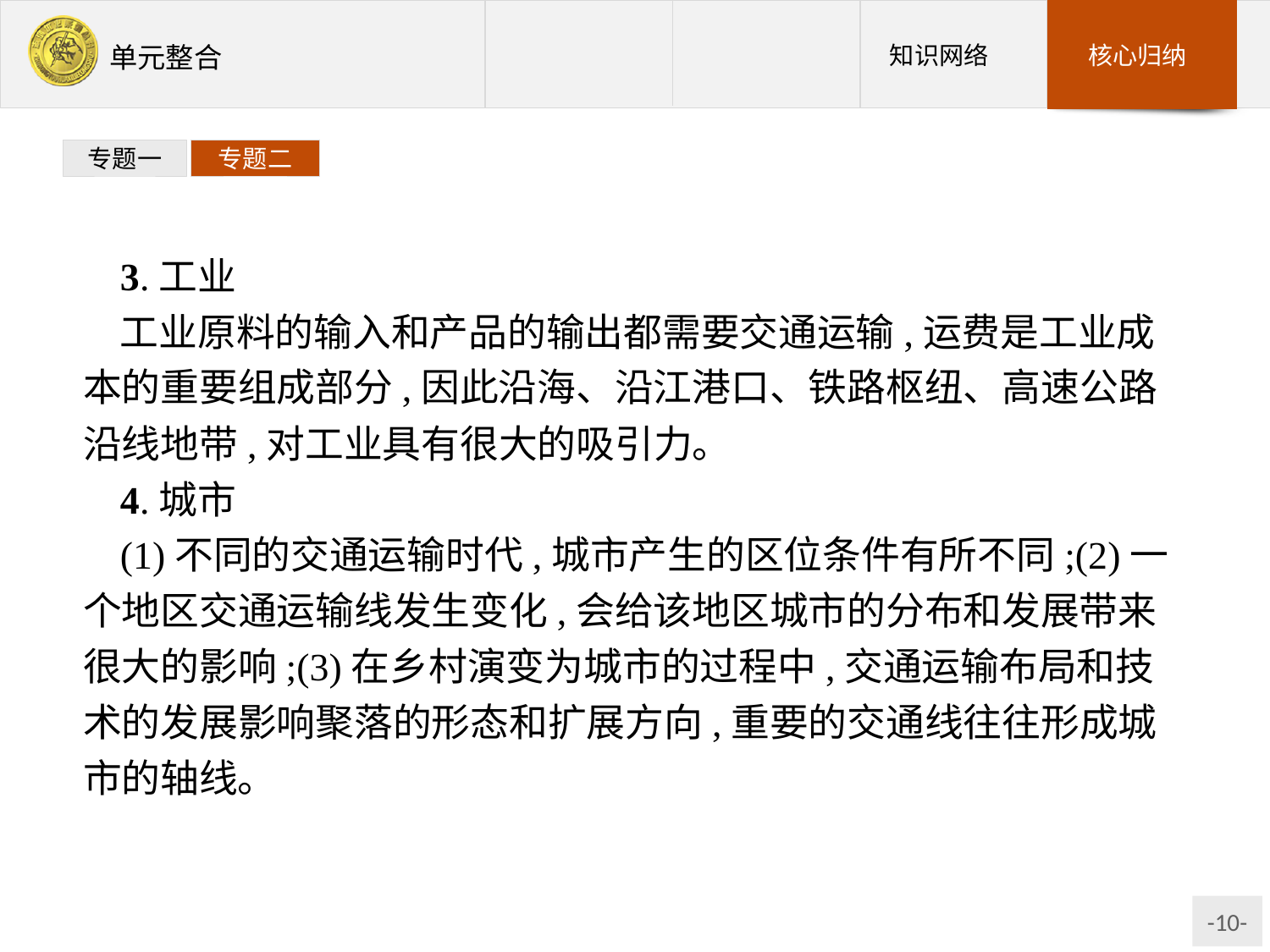

专题一
专题二
3.工业
工业原料的输入和产品的输出都需要交通运输,运费是工业成本的重要组成部分,因此沿海、沿江港口、铁路枢纽、高速公路沿线地带,对工业具有很大的吸引力。
4.城市
(1)不同的交通运输时代,城市产生的区位条件有所不同;(2)一个地区交通运输线发生变化,会给该地区城市的分布和发展带来很大的影响;(3)在乡村演变为城市的过程中,交通运输布局和技术的发展影响聚落的形态和扩展方向,重要的交通线往往形成城市的轴线。